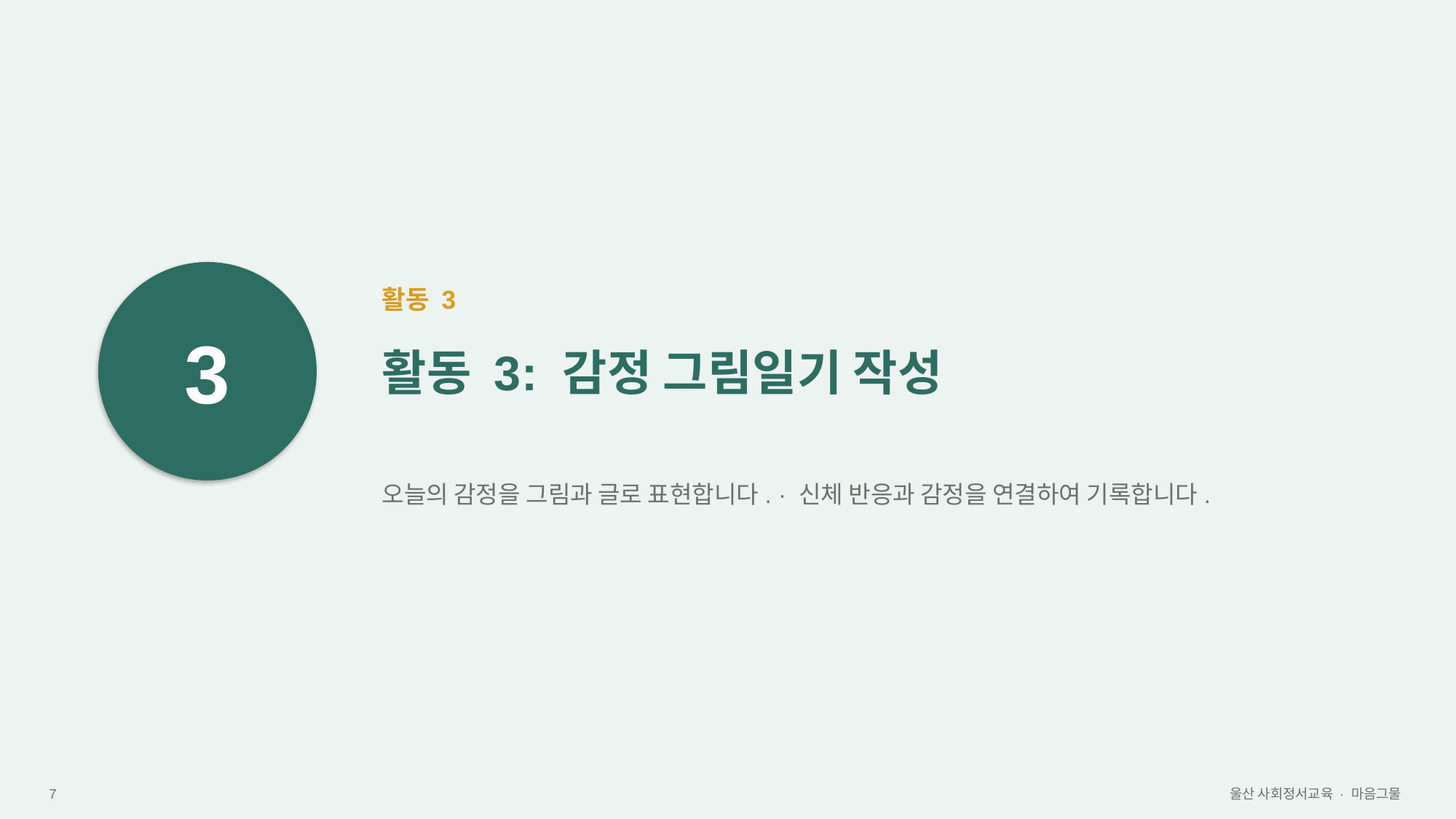

3
활동 3
활동 3: 감정 그림일기 작성
오늘의 감정을 그림과 글로 표현합니다. · 신체 반응과 감정을 연결하여 기록합니다.
7
울산 사회정서교육 · 마음그물